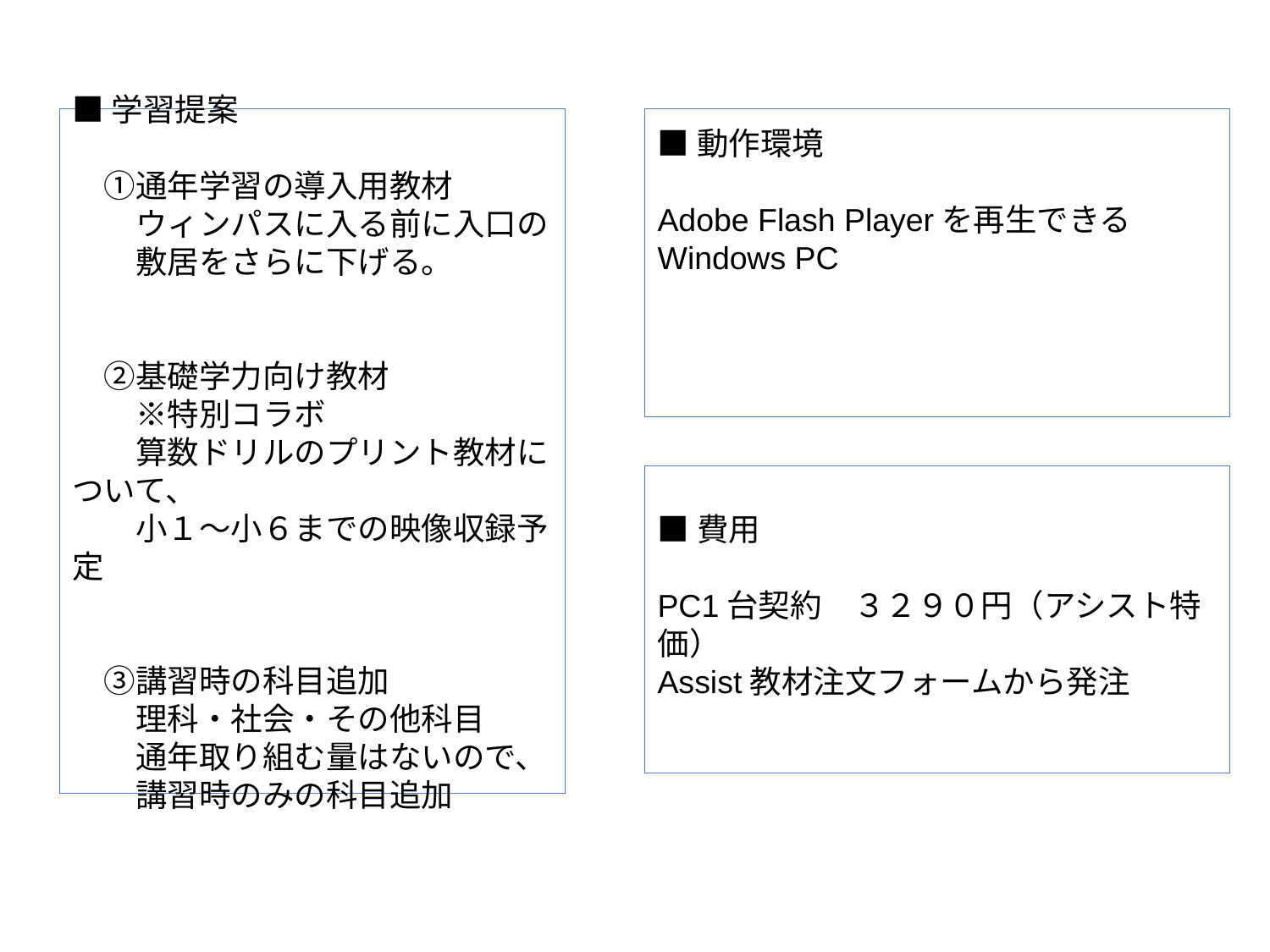

# ■学習提案 　①通年学習の導入用教材 　　ウィンパスに入る前に入口の 　　敷居をさらに下げる。 　②基礎学力向け教材 　　※特別コラボ　 　　算数ドリルのプリント教材について、 　　小１～小６までの映像収録予定 　③講習時の科目追加 　　理科・社会・その他科目 　　通年取り組む量はないので、 　　講習時のみの科目追加
■動作環境

Adobe Flash Playerを再生できるWindows PC

■費用
PC1台契約　３２９０円（アシスト特価）
Assist教材注文フォームから発注